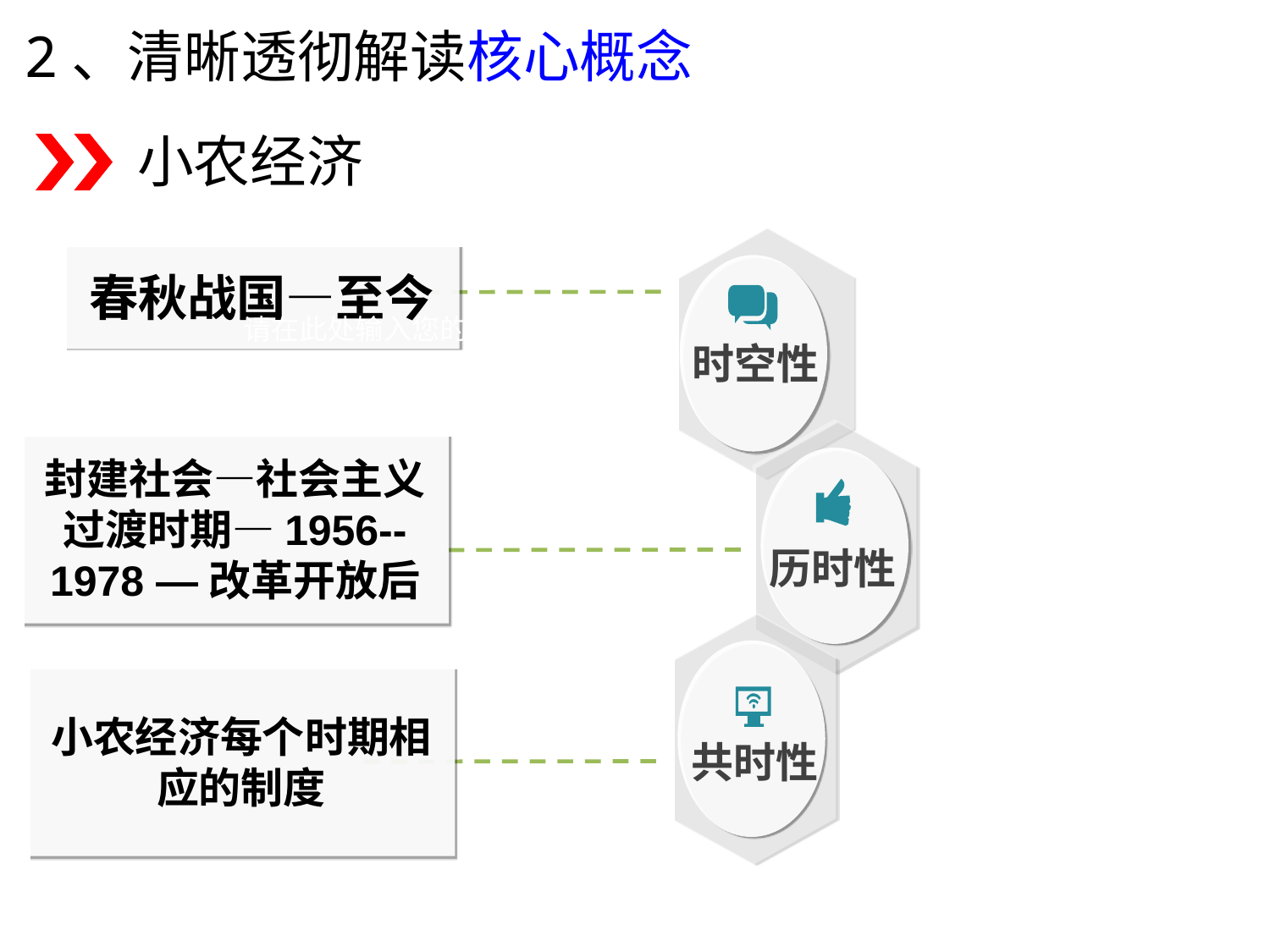

2、清晰透彻解读核心概念
小农经济

春秋战国—至今

请在此处输入您的文本，或者复制您的文字粘贴到此处
时空性
封建社会—社会主义过渡时期—1956--1978 —改革开放后

历时性

小农经济每个时期相应的制度
请在此处输入您的文本，或者复制您的文字粘贴到此处

共时性